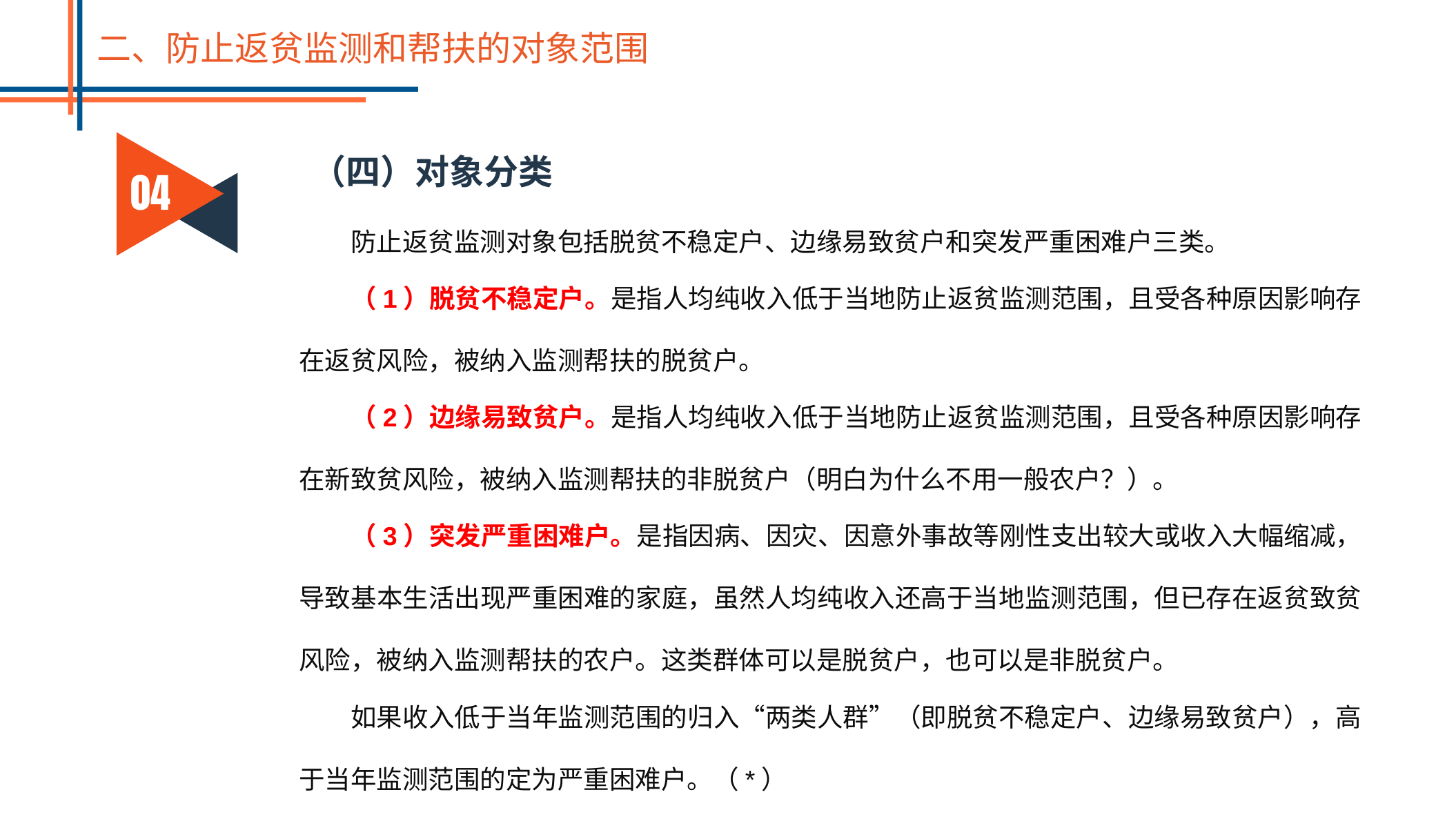

二、防止返贫监测和帮扶的对象范围

04
（四）对象分类

防止返贫监测对象包括脱贫不稳定户、边缘易致贫户和突发严重困难户三类。
（1）脱贫不稳定户。是指人均纯收入低于当地防止返贫监测范围，且受各种原因影响存在返贫风险，被纳入监测帮扶的脱贫户。
（2）边缘易致贫户。是指人均纯收入低于当地防止返贫监测范围，且受各种原因影响存在新致贫风险，被纳入监测帮扶的非脱贫户（明白为什么不用一般农户？）。
（3）突发严重困难户。是指因病、因灾、因意外事故等刚性支出较大或收入大幅缩减，导致基本生活出现严重困难的家庭，虽然人均纯收入还高于当地监测范围，但已存在返贫致贫风险，被纳入监测帮扶的农户。这类群体可以是脱贫户，也可以是非脱贫户。
如果收入低于当年监测范围的归入“两类人群”（即脱贫不稳定户、边缘易致贫户），高于当年监测范围的定为严重困难户。（*）